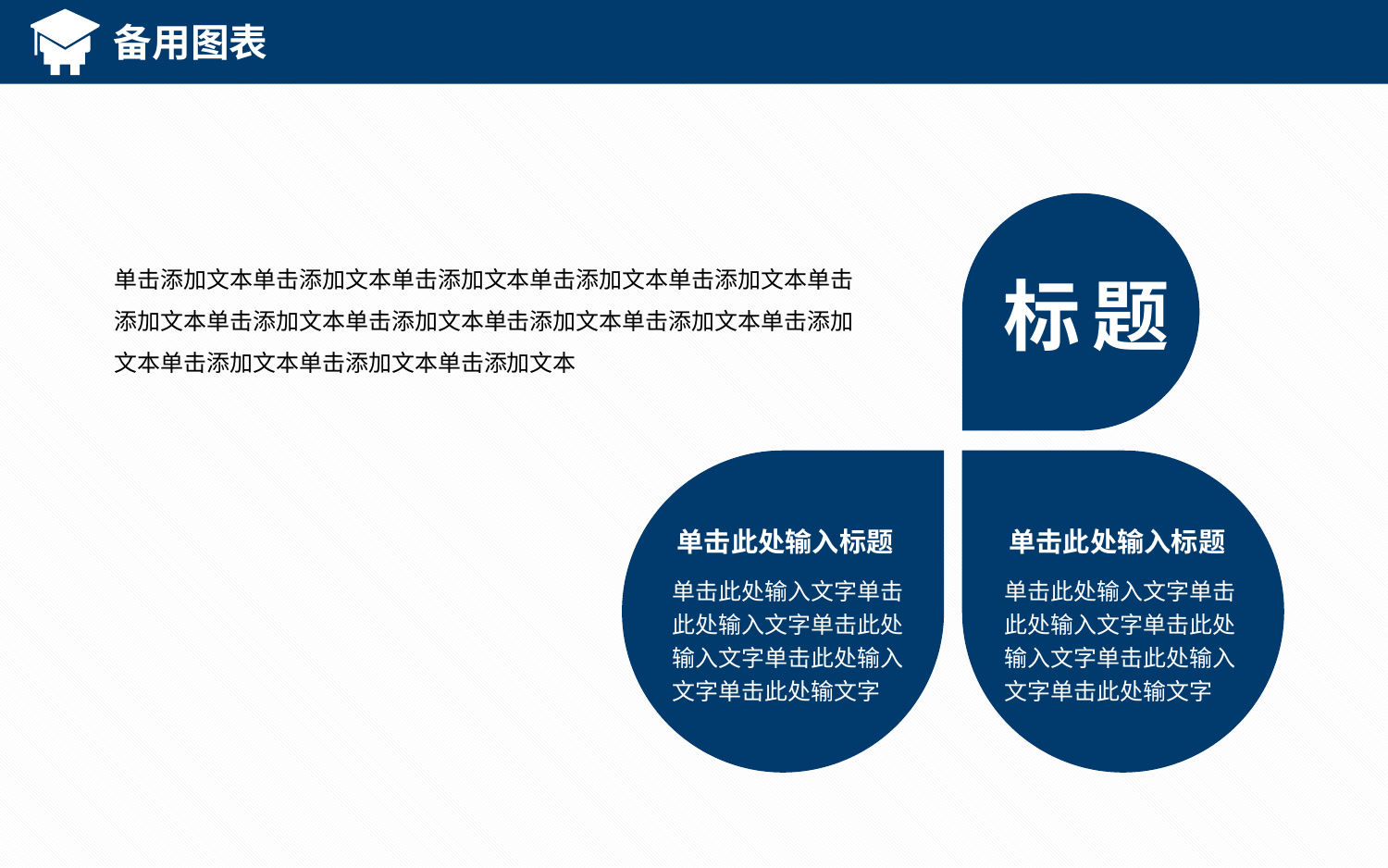

备用图表

单击添加文本单击添加文本单击添加文本单击添加文本单击添加文本单击添加文本单击添加文本单击添加文本单击添加文本单击添加文本单击添加文本单击添加文本单击添加文本单击添加文本
标题

单击此处输入标题
单击此处输入标题
单击此处输入文字单击此处输入文字单击此处输入文字单击此处输入文字单击此处输文字
单击此处输入文字单击此处输入文字单击此处输入文字单击此处输入文字单击此处输文字